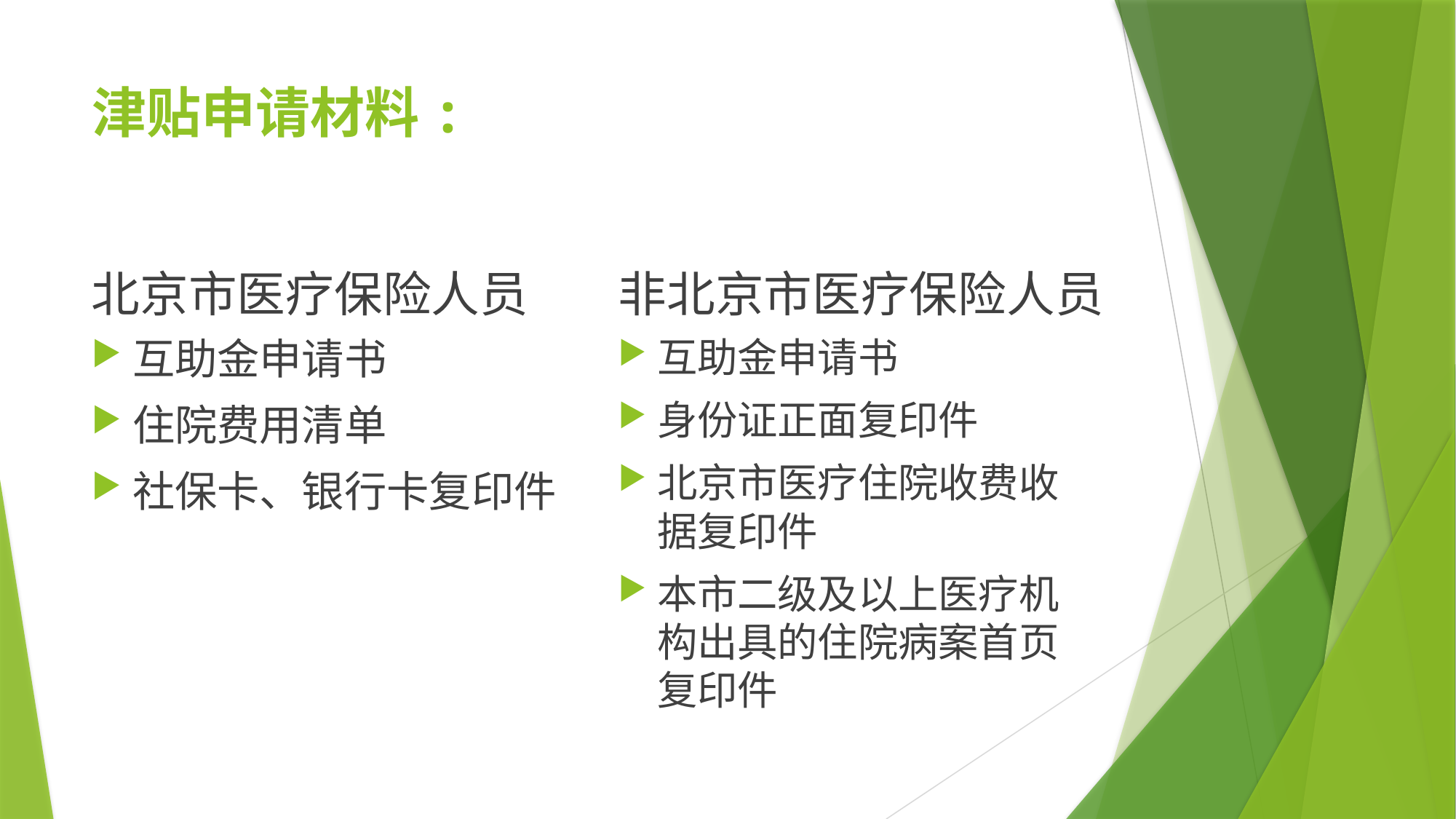

# 津贴申请材料:
北京市医疗保险人员
非北京市医疗保险人员
互助金申请书
住院费用清单
社保卡、银行卡复印件

互助金申请书
身份证正面复印件
北京市医疗住院收费收据复印件
本市二级及以上医疗机构出具的住院病案首页复印件